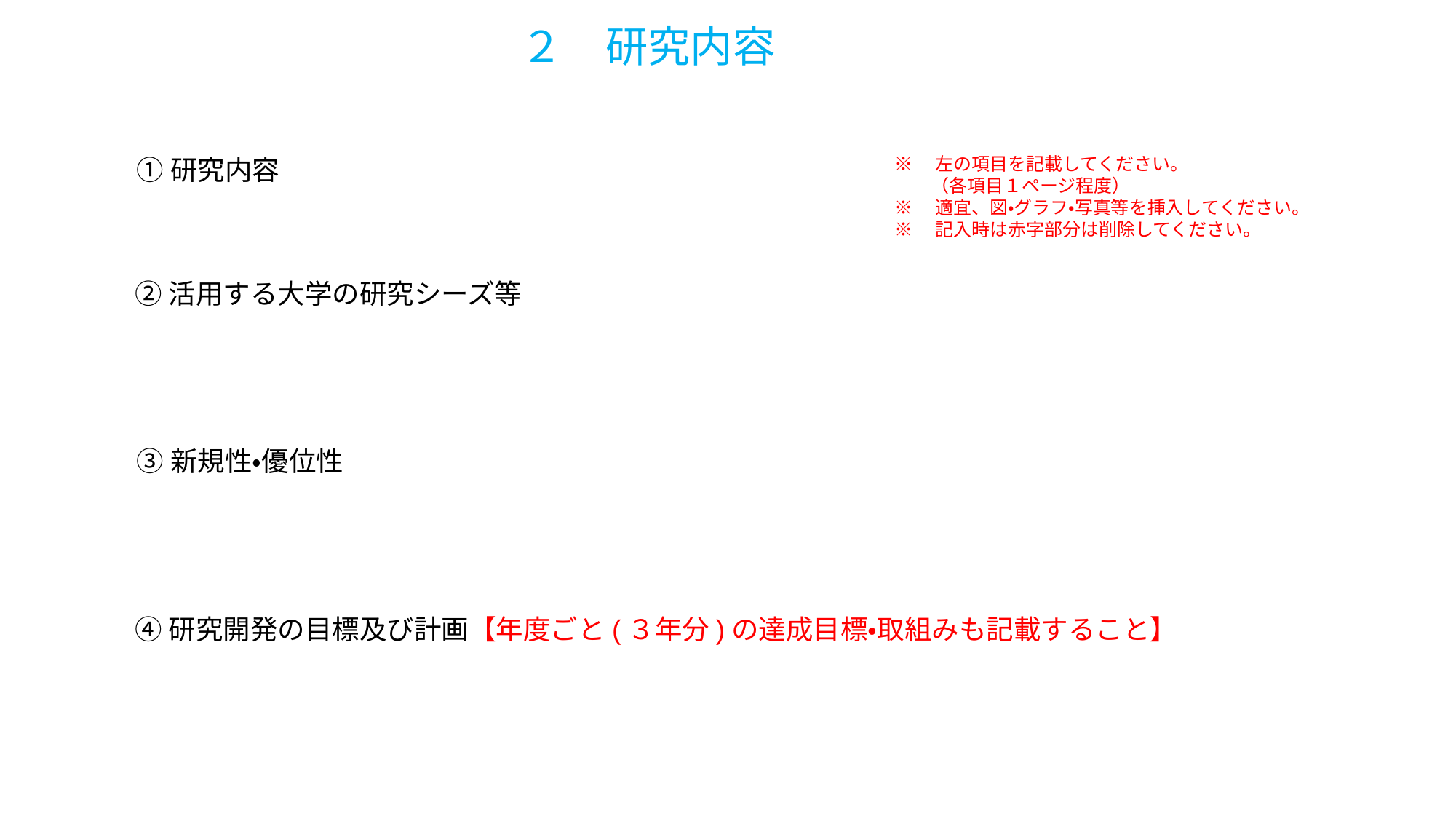

２　研究内容
①研究内容
※　左の項目を記載してください。
　　（各項目１ページ程度）
※　適宜、図・グラフ・写真等を挿入してください。
※　記入時は赤字部分は削除してください。

②活用する大学の研究シーズ等
③新規性・優位性
④研究開発の目標及び計画【年度ごと(３年分)の達成目標・取組みも記載すること】